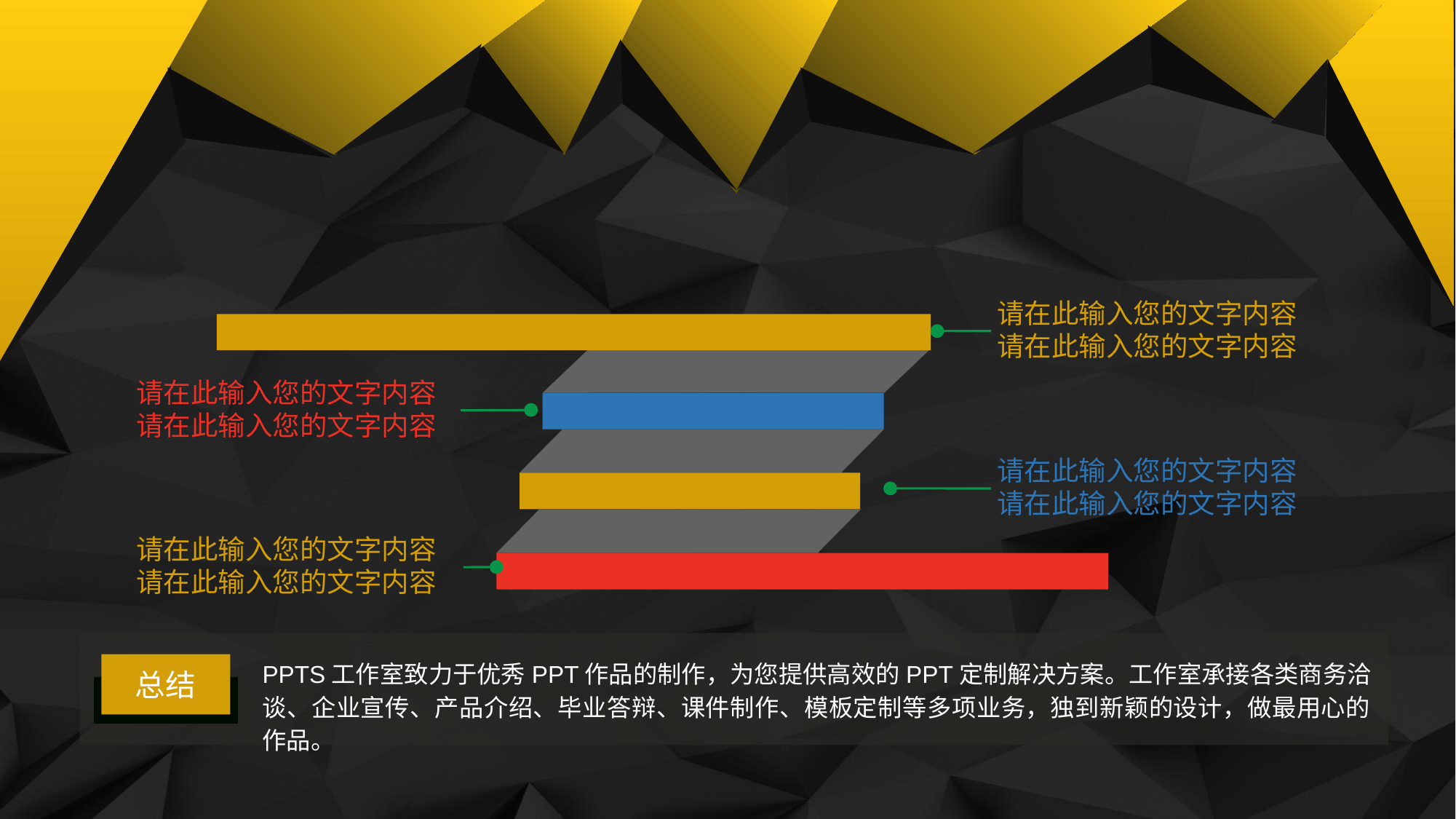

请在此输入您的文字内容
请在此输入您的文字内容

请在此输入您的文字内容
请在此输入您的文字内容

请在此输入您的文字内容
请在此输入您的文字内容

请在此输入您的文字内容
请在此输入您的文字内容

PPTS工作室致力于优秀PPT作品的制作，为您提供高效的PPT定制解决方案。工作室承接各类商务洽谈、企业宣传、产品介绍、毕业答辩、课件制作、模板定制等多项业务，独到新颖的设计，做最用心的作品。

总结